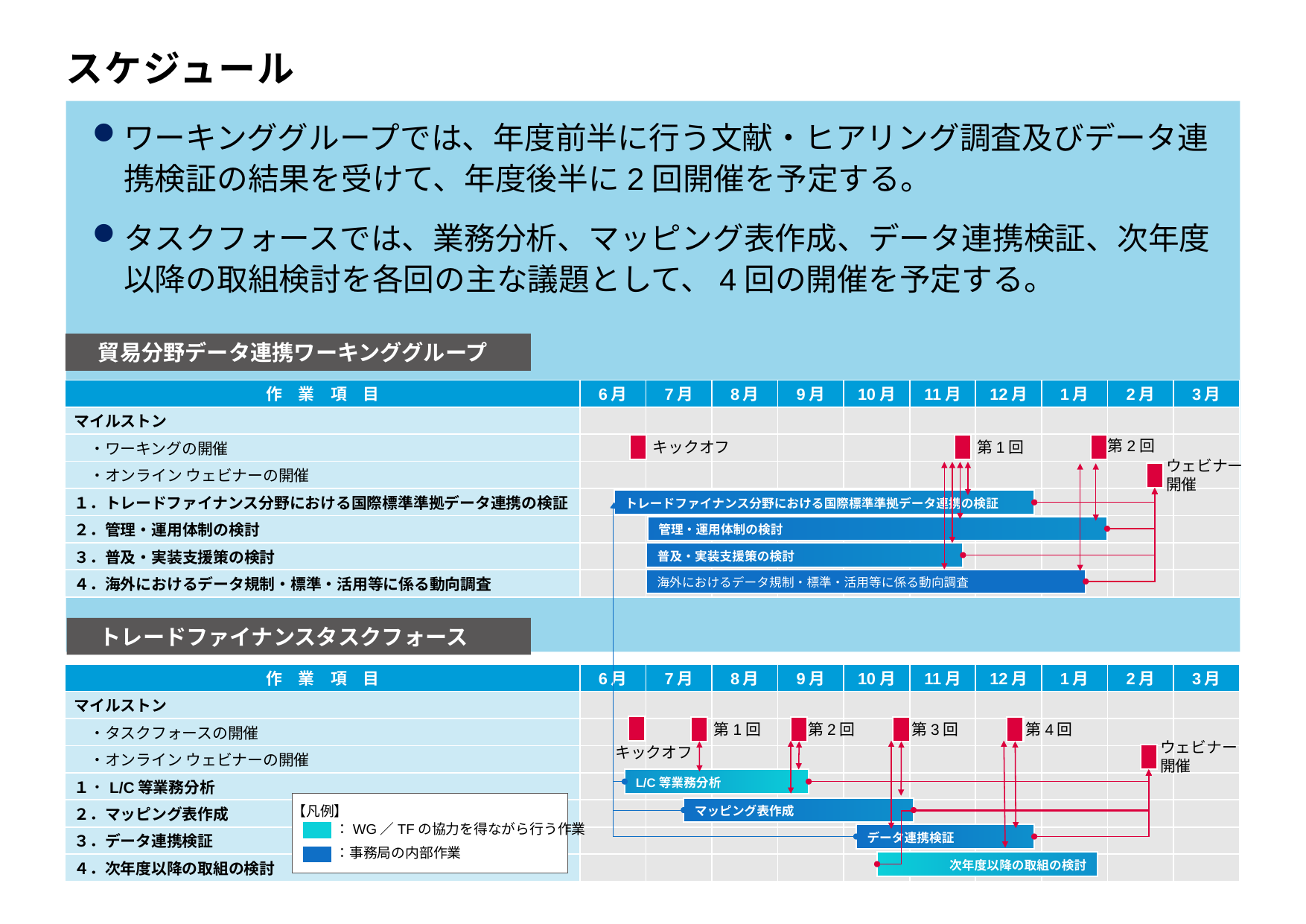

スケジュール

ワーキンググループでは、年度前半に行う文献・ヒアリング調査及びデータ連携検証の結果を受けて、年度後半に2回開催を予定する。
タスクフォースでは、業務分析、マッピング表作成、データ連携検証、次年度以降の取組検討を各回の主な議題として、4回の開催を予定する。
　貿易分野データ連携ワーキンググループ
| 作　業　項　目 | 6月 | 7月 | 8月 | 9月 | 10月 | 11月 | 12月 | 1月 | 2月 | 3月 |
| --- | --- | --- | --- | --- | --- | --- | --- | --- | --- | --- |
| マイルストン |  |  |  |  |  |  |  |  |  |  |
| ・ワーキングの開催 |  |  |  |  |  |  |  |  |  |  |
| ・オンライン ウェビナーの開催 |  |  |  |  |  |  |  |  |  |  |
| １．トレードファイナンス分野における国際標準準拠データ連携の検証 |  |  |  |  |  |  |  |  |  |  |
| ２．管理・運用体制の検討 |  |  |  |  |  |  |  |  |  |  |
| ３．普及・実装支援策の検討 |  |  |  |  |  |  |  |  |  |  |
| ４．海外におけるデータ規制・標準・活用等に係る動向調査 |  |  |  |  |  |  |  |  |  |  |

第2回
キックオフ
第1回

ウェビナー
開催
トレードファイナンス分野における国際標準準拠データ連携の検証
管理・運用体制の検討
普及・実装支援策の検討
海外におけるデータ規制・標準・活用等に係る動向調査
　トレードファイナンスタスクフォース
| 作　業　項　目 | 6月 | 7月 | 8月 | 9月 | 10月 | 11月 | 12月 | 1月 | 2月 | 3月 |
| --- | --- | --- | --- | --- | --- | --- | --- | --- | --- | --- |
| マイルストン |  |  |  |  |  |  |  |  |  |  |
| ・タスクフォースの開催 |  |  |  |  |  |  |  |  |  |  |
| ・オンライン ウェビナーの開催 |  |  |  |  |  |  |  |  |  |  |
| １．L/C等業務分析 |  |  |  |  |  |  |  |  |  |  |
| ２．マッピング表作成 |  |  |  |  |  |  |  |  |  |  |
| ３．データ連携検証 |  |  |  |  |  |  |  |  |  |  |
| ４．次年度以降の取組の検討 |  |  |  |  |  |  |  |  |  |  |

第1回
第2回
第3回
第4回
キックオフ

ウェビナー
開催
L/C等業務分析
【凡例】
：WG／TFの協力を得ながら行う作業

：事務局の内部作業

マッピング表作成
データ連携検証
次年度以降の取組の検討